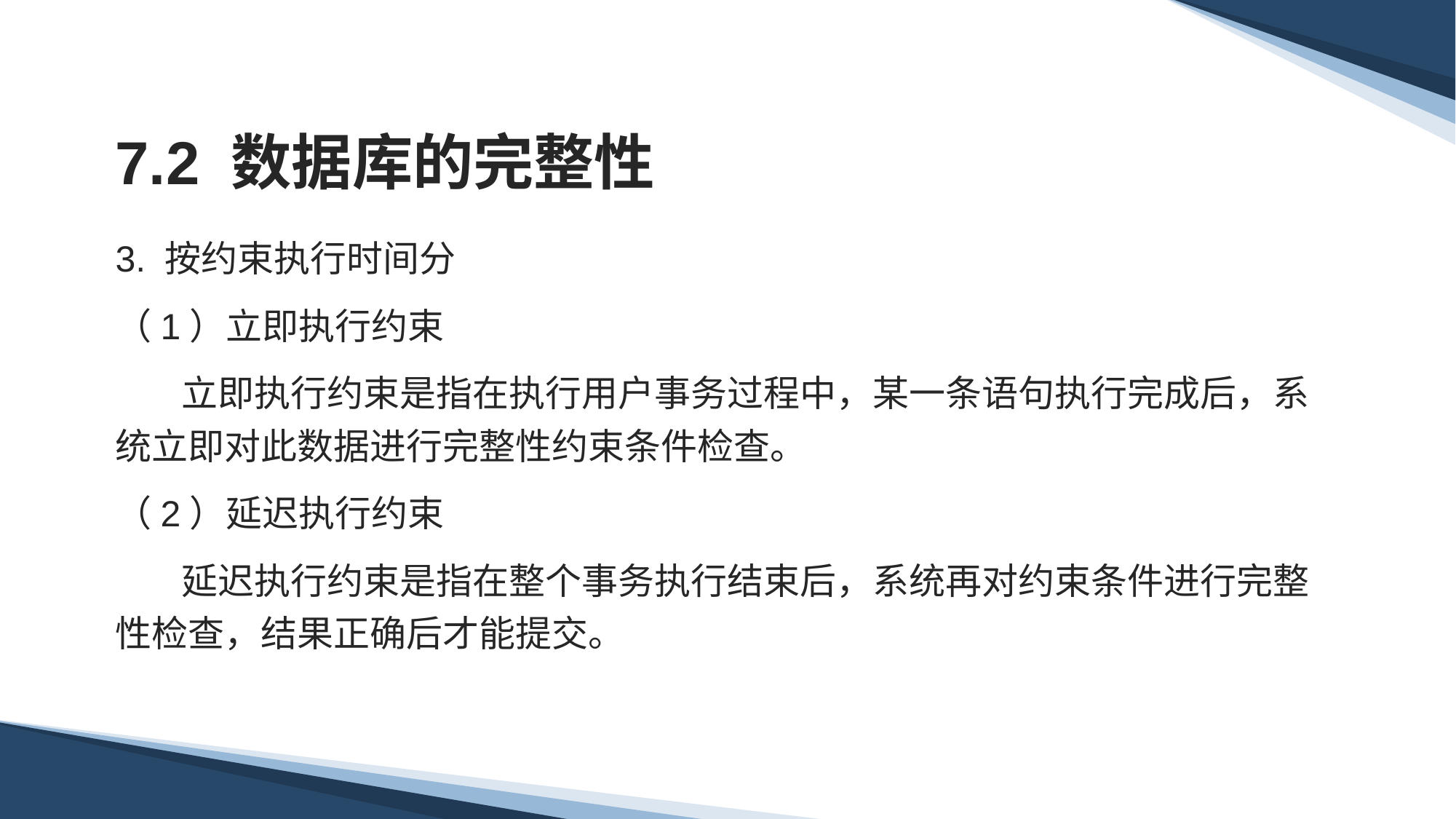

# 7.2 数据库的完整性
3. 按约束执行时间分
（1）立即执行约束
       立即执行约束是指在执行用户事务过程中，某一条语句执行完成后，系统立即对此数据进行完整性约束条件检查。
（2）延迟执行约束
       延迟执行约束是指在整个事务执行结束后，系统再对约束条件进行完整性检查，结果正确后才能提交。